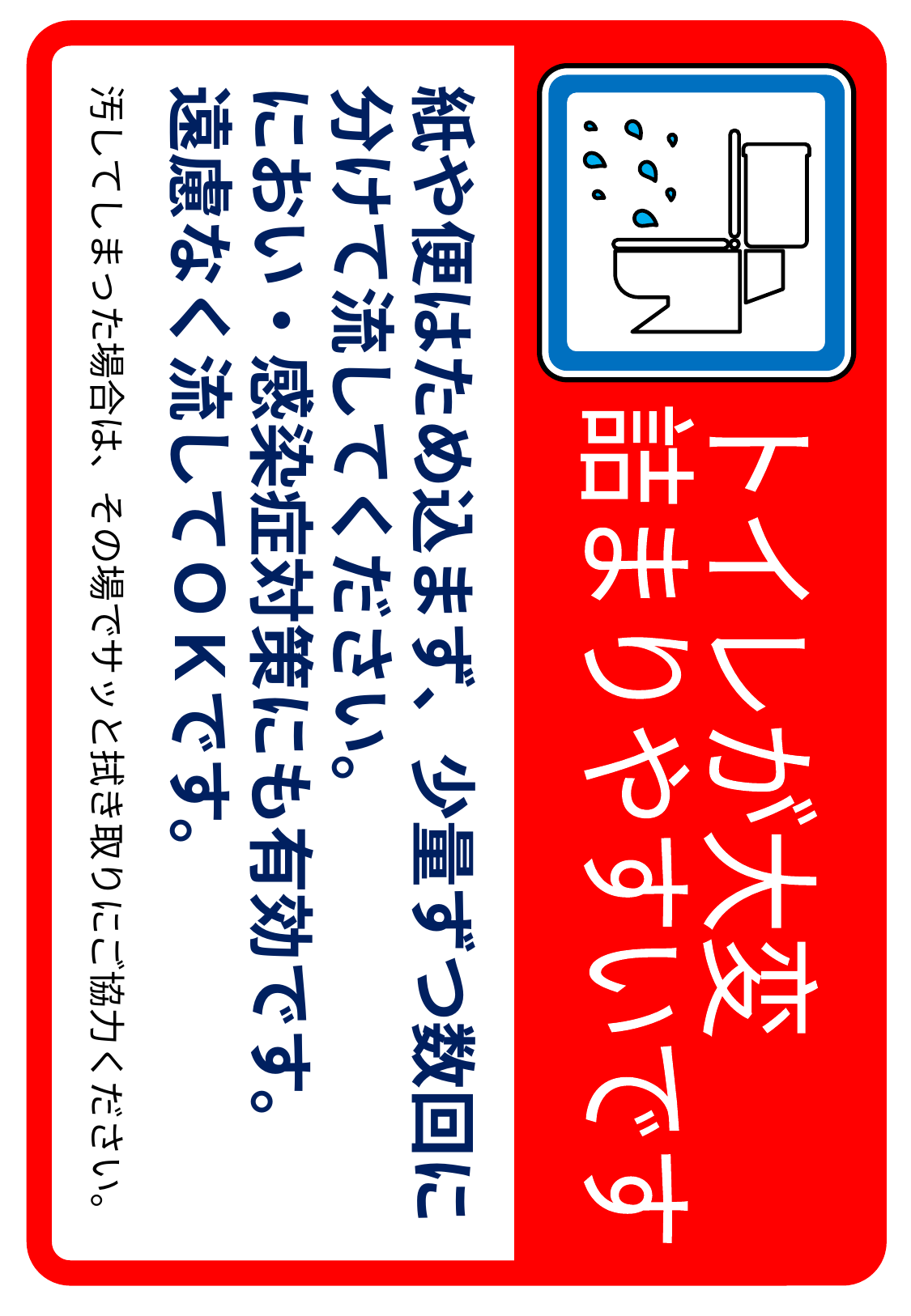

紙や便はため込まず、少量ずつ数回に
分けて流してください。
におい・感染症対策にも有効です。
遠慮なく流してＯＫです。
汚してしまった場合は、その場でサッと拭き取りにご協力ください。

トイレが大変
詰まりやすいです